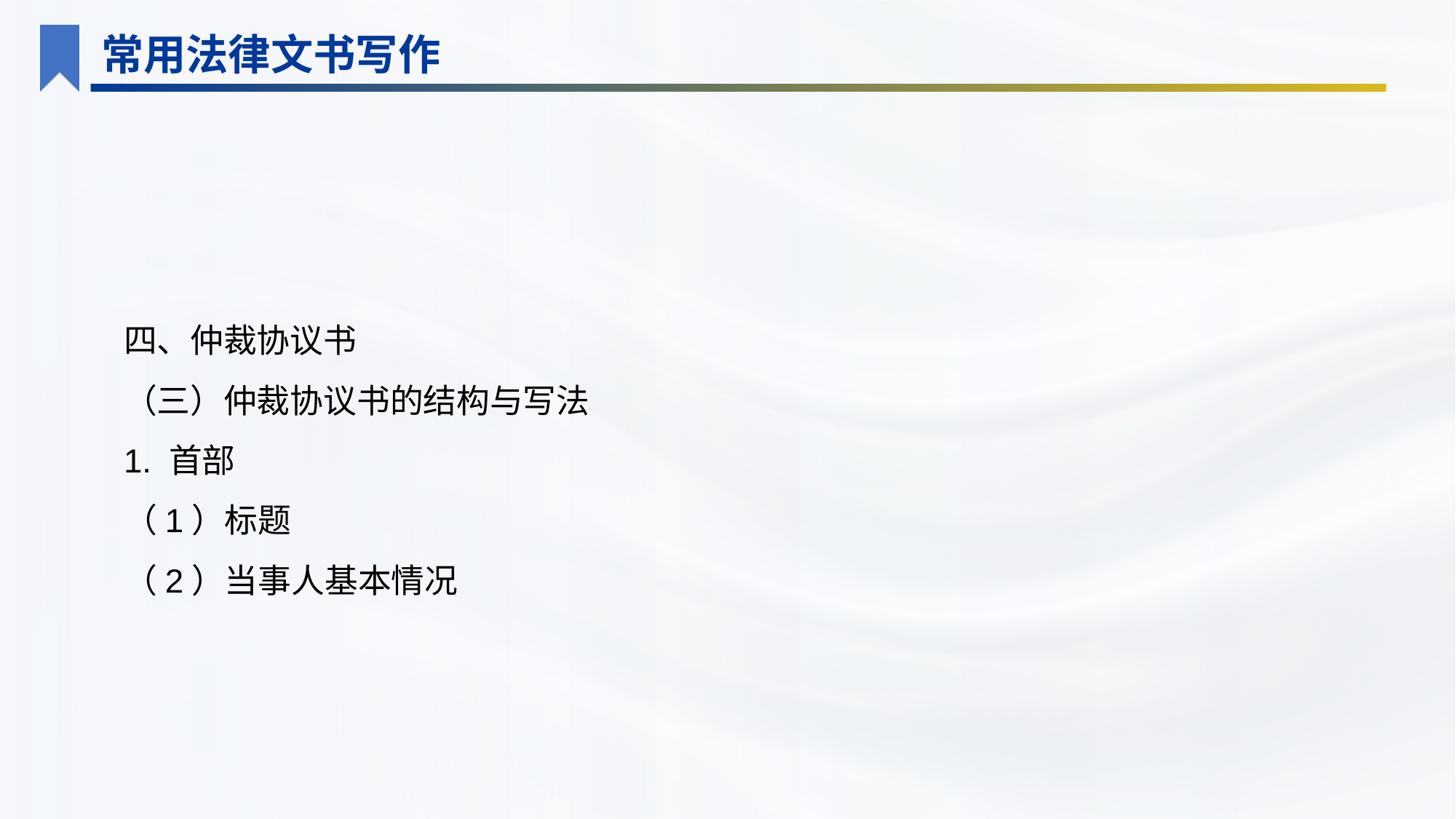

常用法律文书写作
四、仲裁协议书
（三）仲裁协议书的结构与写法
1. 首部
（1）标题
（2）当事人基本情况